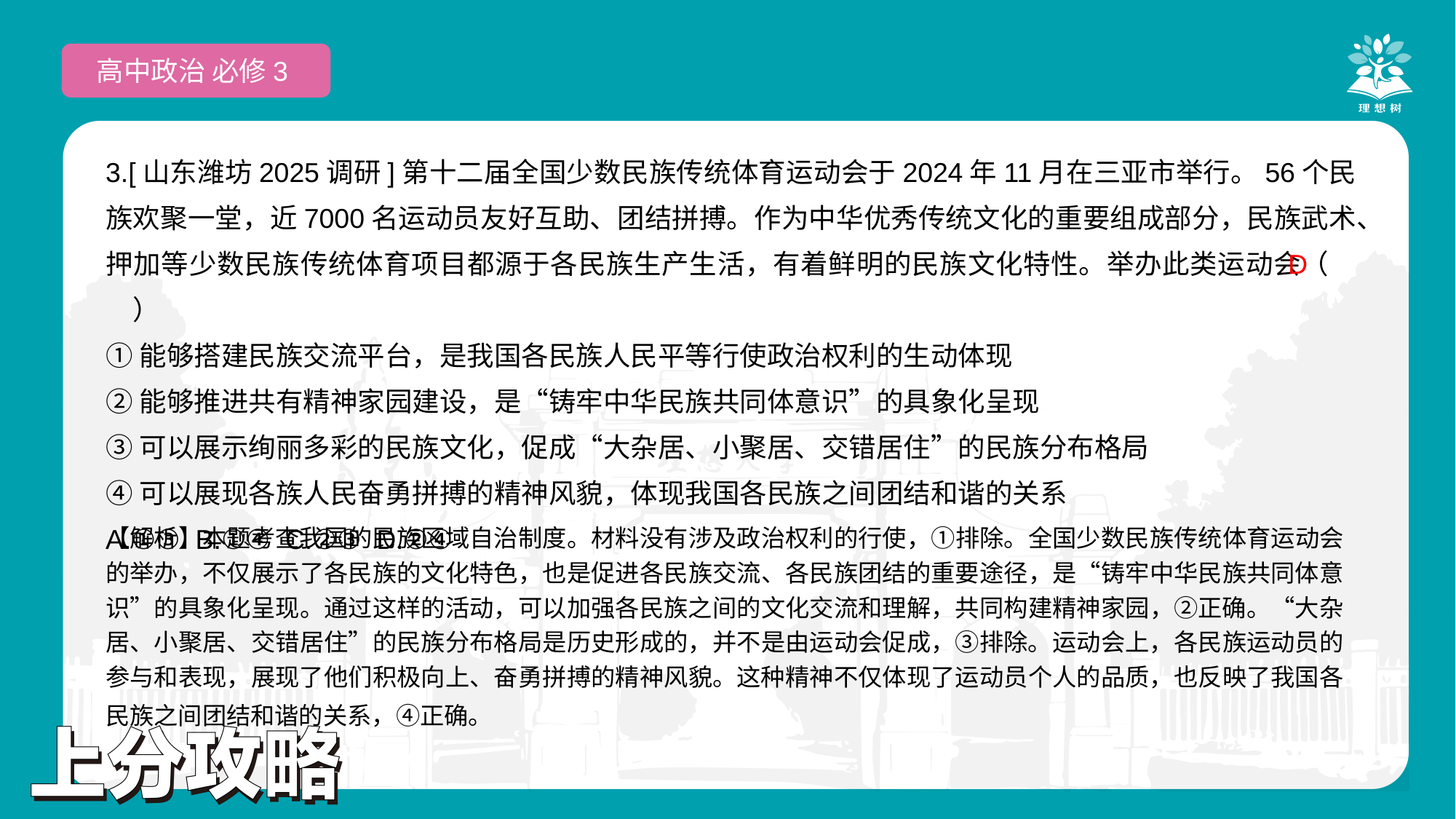

高中政治 必修3
3.[山东潍坊2025调研]第十二届全国少数民族传统体育运动会于2024年11月在三亚市举行。56个民族欢聚一堂，近7000名运动员友好互助、团结拼搏。作为中华优秀传统文化的重要组成部分，民族武术、押加等少数民族传统体育项目都源于各民族生产生活，有着鲜明的民族文化特性。举办此类运动会（　　）
①能够搭建民族交流平台，是我国各民族人民平等行使政治权利的生动体现
②能够推进共有精神家园建设，是“铸牢中华民族共同体意识”的具象化呈现
③可以展示绚丽多彩的民族文化，促成“大杂居、小聚居、交错居住”的民族分布格局
④可以展现各族人民奋勇拼搏的精神风貌，体现我国各民族之间团结和谐的关系
A.①③  B.①④  C.②③  D.②④
 D
【解析】本题考查我国的民族区域自治制度。材料没有涉及政治权利的行使，①排除。全国少数民族传统体育运动会的举办，不仅展示了各民族的文化特色，也是促进各民族交流、各民族团结的重要途径，是“铸牢中华民族共同体意识”的具象化呈现。通过这样的活动，可以加强各民族之间的文化交流和理解，共同构建精神家园，②正确。“大杂居、小聚居、交错居住”的民族分布格局是历史形成的，并不是由运动会促成，③排除。运动会上，各民族运动员的参与和表现，展现了他们积极向上、奋勇拼搏的精神风貌。这种精神不仅体现了运动员个人的品质，也反映了我国各民族之间团结和谐的关系，④正确。